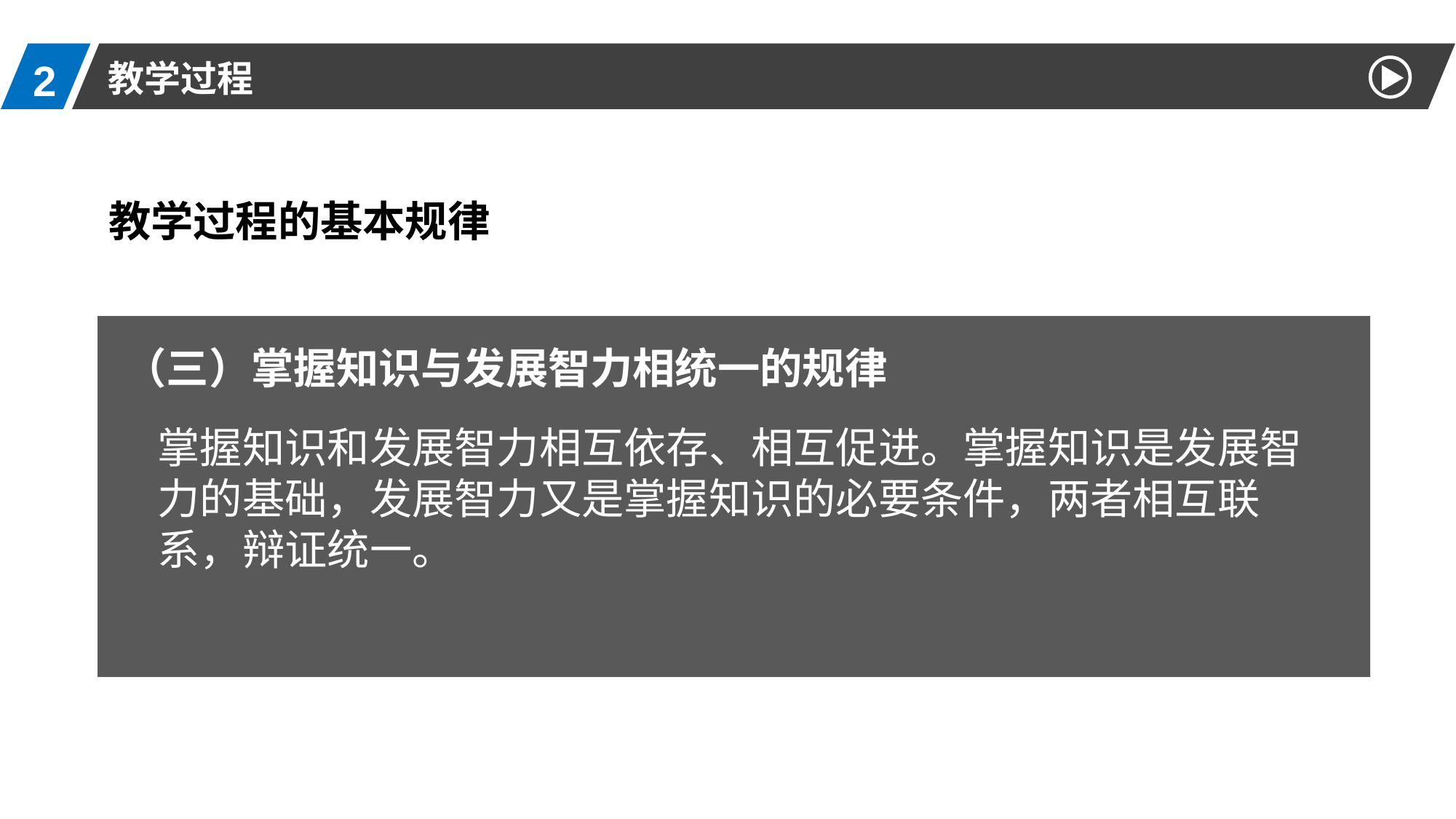

2
教学过程

教学过程的基本规律

（三）掌握知识与发展智力相统一的规律
掌握知识和发展智力相互依存、相互促进。掌握知识是发展智力的基础，发展智力又是掌握知识的必要条件，两者相互联系，辩证统一。